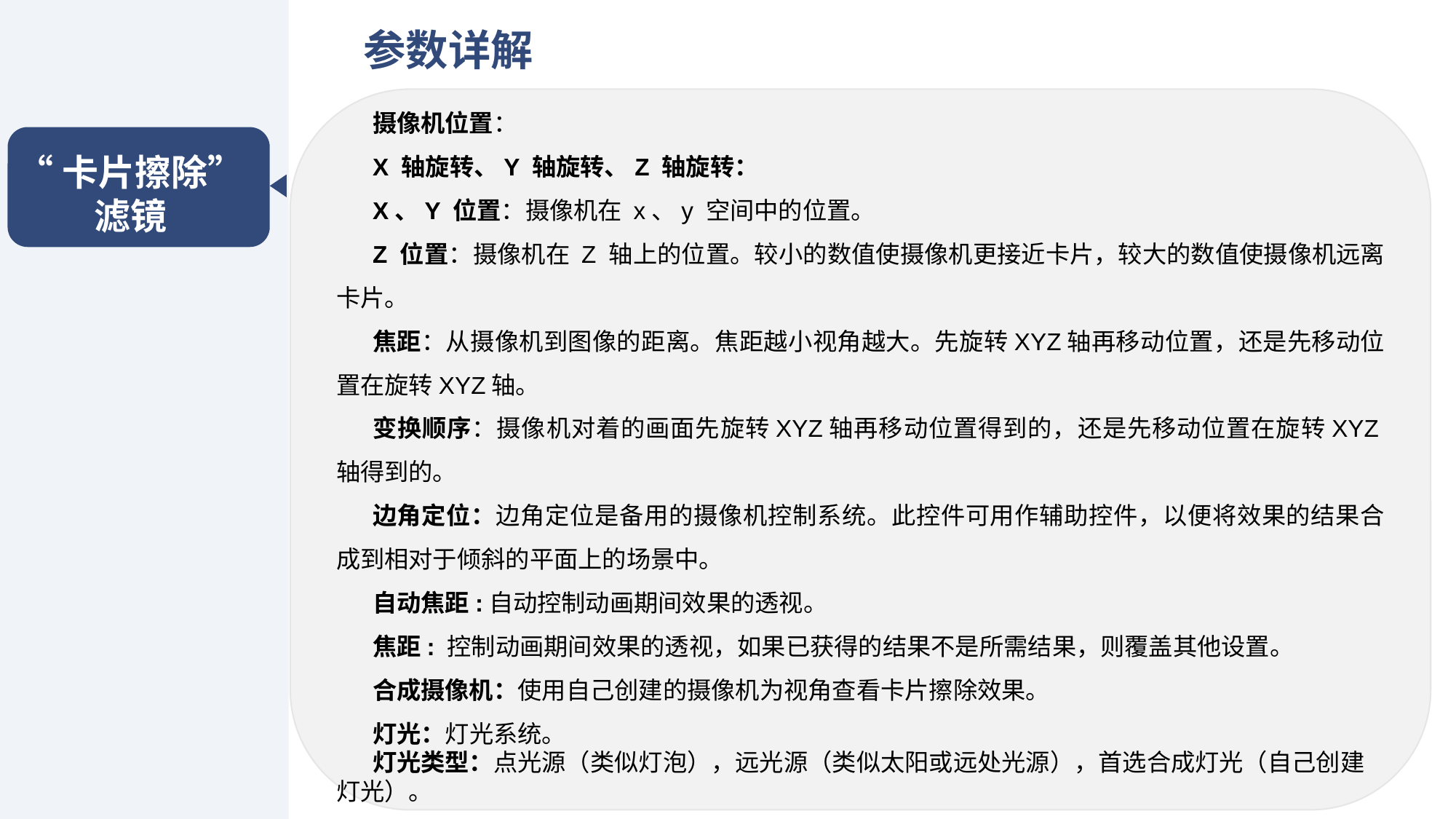

参数详解
摄像机位置：
X 轴旋转、Y 轴旋转、Z 轴旋转：
X、Y 位置：摄像机在 x、y 空间中的位置。
Z 位置：摄像机在 Z 轴上的位置。较小的数值使摄像机更接近卡片，较大的数值使摄像机远离卡片。
焦距：从摄像机到图像的距离。焦距越小视角越大。先旋转XYZ轴再移动位置，还是先移动位置在旋转XYZ轴。
变换顺序：摄像机对着的画面先旋转XYZ轴再移动位置得到的，还是先移动位置在旋转XYZ轴得到的。
边角定位：边角定位是备用的摄像机控制系统。此控件可用作辅助控件，以便将效果的结果合成到相对于倾斜的平面上的场景中。
自动焦距:自动控制动画期间效果的透视。
焦距: 控制动画期间效果的透视，如果已获得的结果不是所需结果，则覆盖其他设置。
合成摄像机：使用自己创建的摄像机为视角查看卡片擦除效果。
灯光：灯光系统。
灯光类型：点光源（类似灯泡），远光源（类似太阳或远处光源），首选合成灯光（自己创建灯光）。

“卡片擦除”滤镜